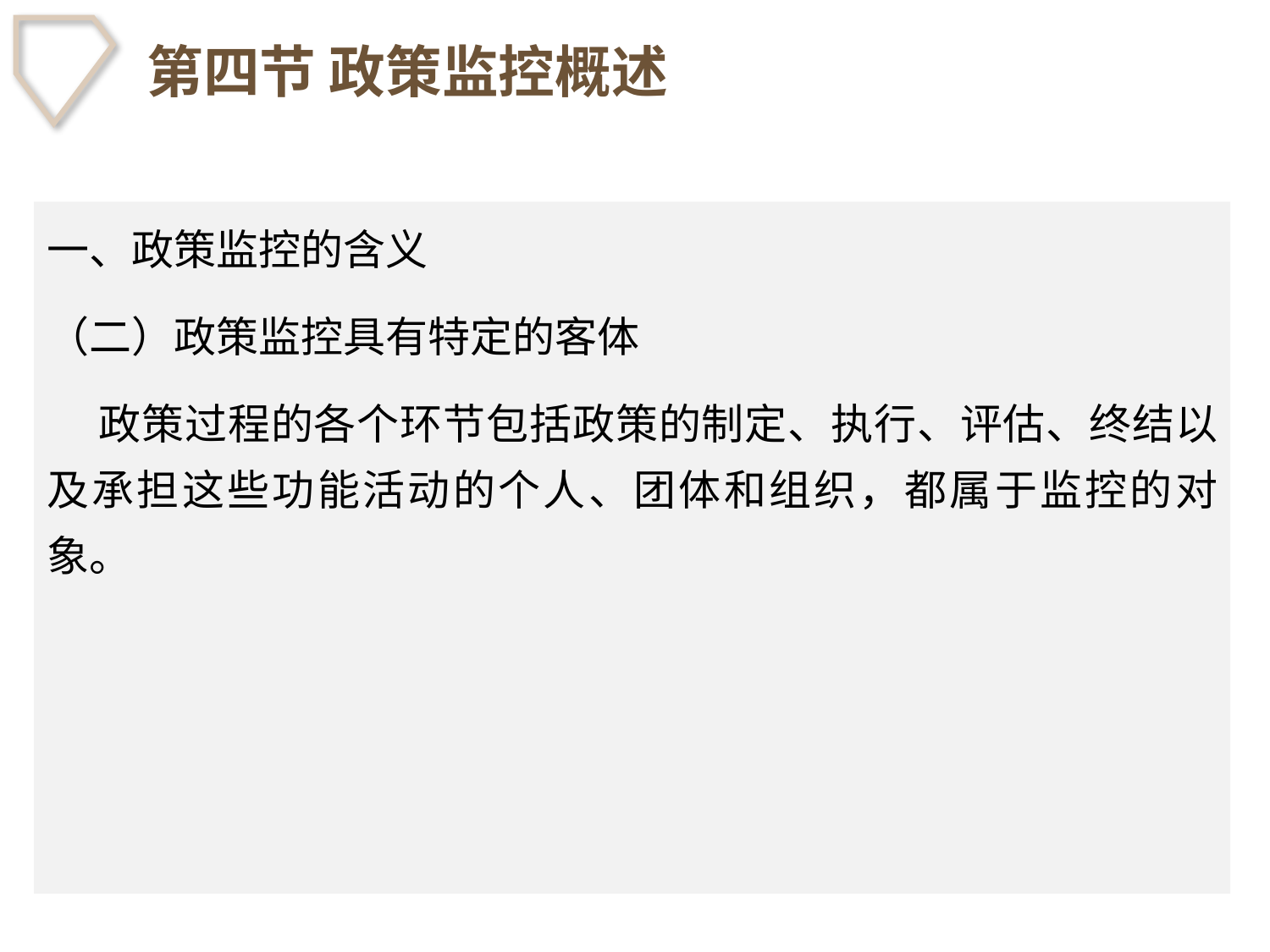

# 第四节 政策监控概述
一、政策监控的含义
（二）政策监控具有特定的客体
    政策过程的各个环节包括政策的制定、执行、评估、终结以及承担这些功能活动的个人、团体和组织，都属于监控的对象。